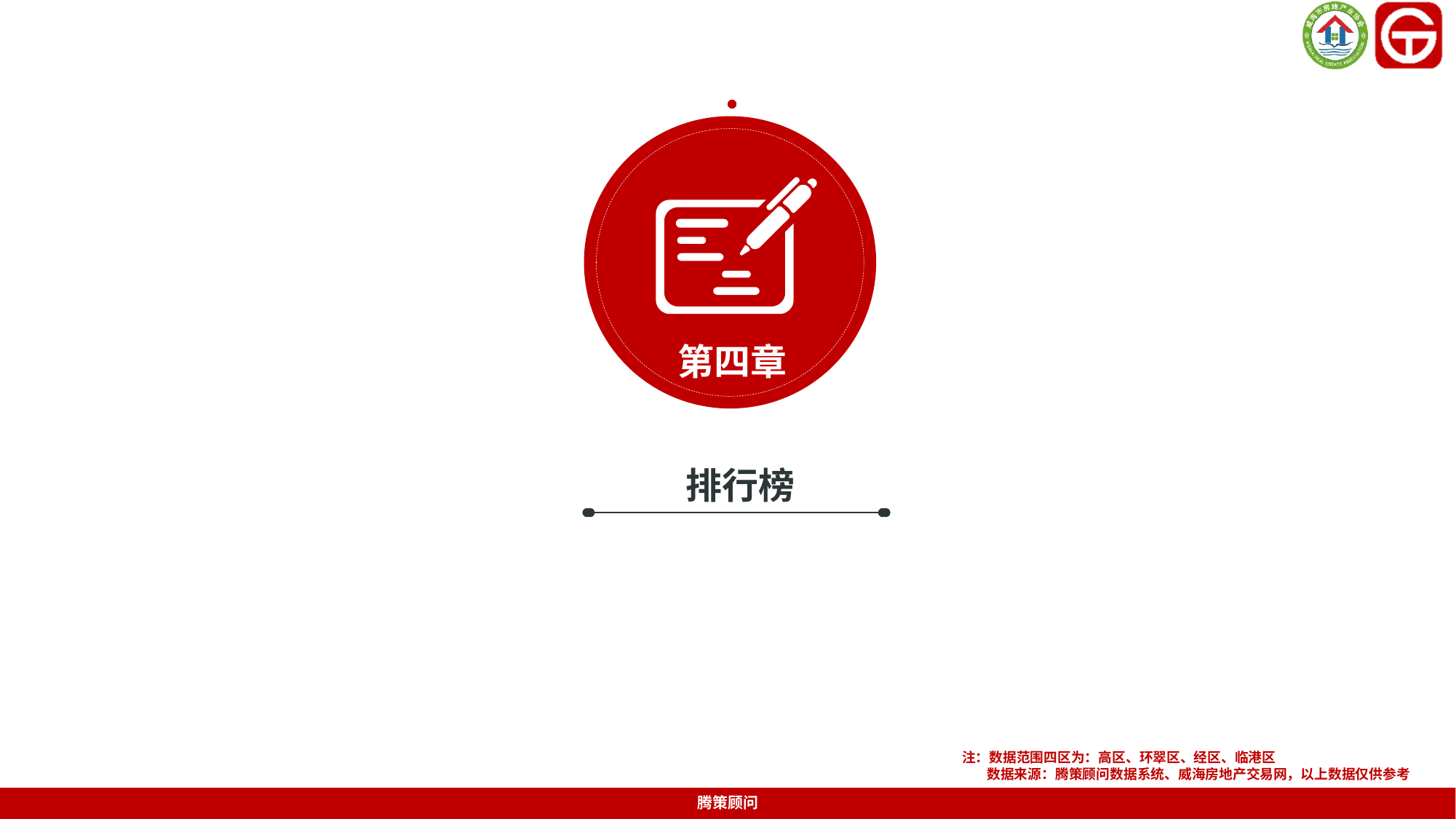

第四章
排行榜
注：数据范围四区为：高区、环翠区、经区、临港区
       数据来源：腾策顾问数据系统、威海房地产交易网，以上数据仅供参考